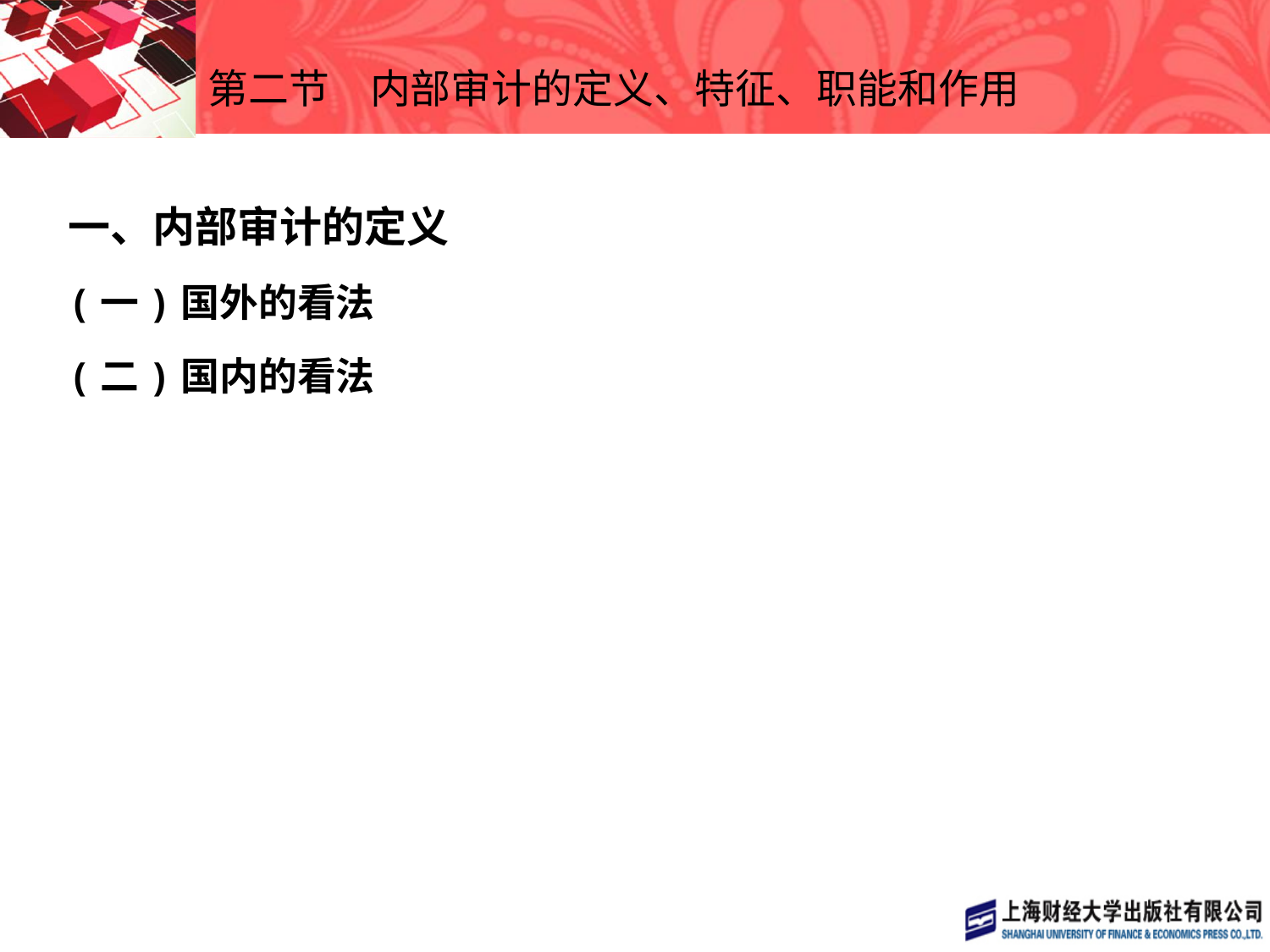

# 第二节　内部审计的定义、特征、职能和作用
一、内部审计的定义
(一)国外的看法
(二)国内的看法